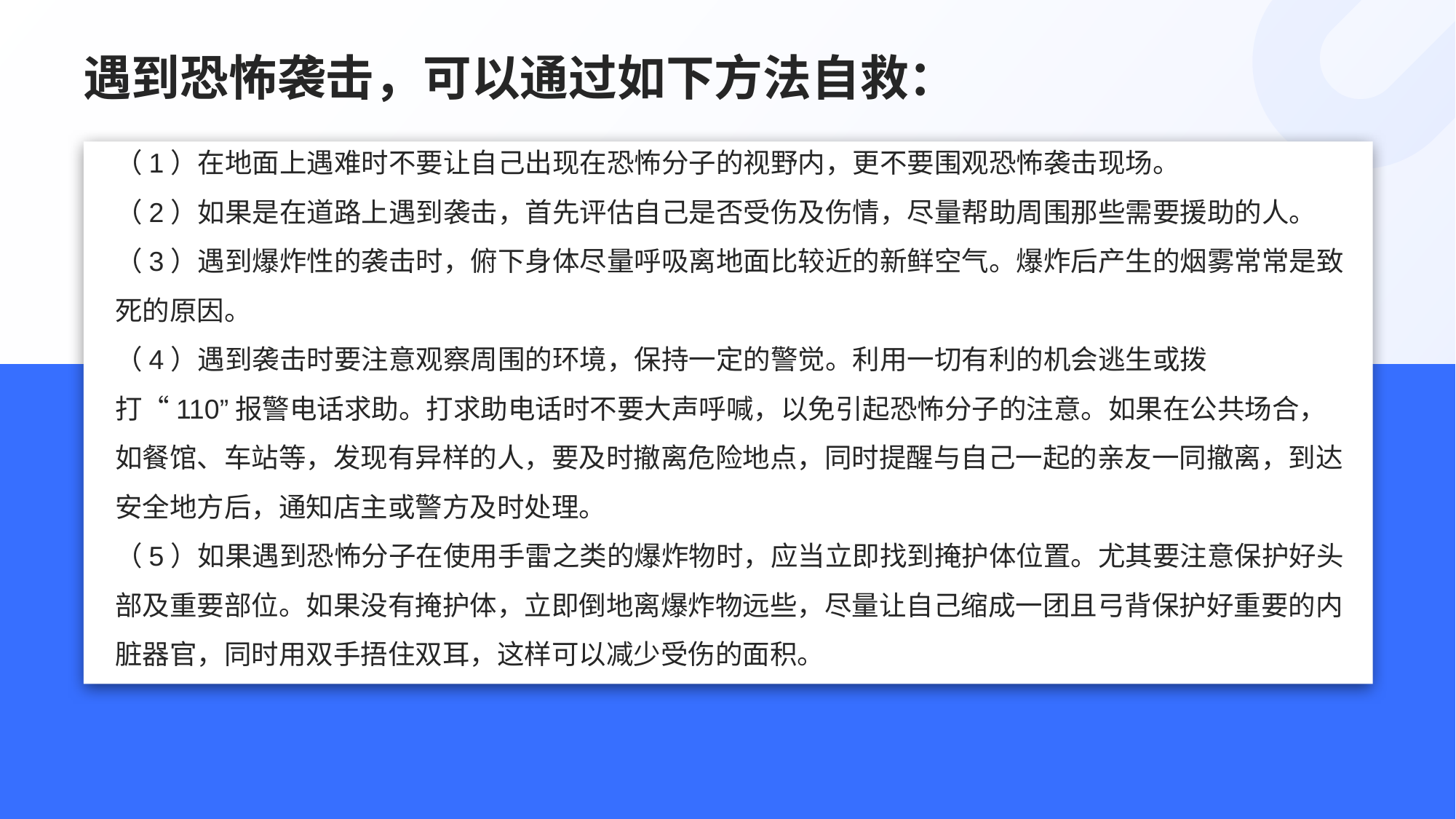

# 遇到恐怖袭击，可以通过如下方法自救：

（1）在地面上遇难时不要让自己出现在恐怖分子的视野内，更不要围观恐怖袭击现场。
（2）如果是在道路上遇到袭击，首先评估自己是否受伤及伤情，尽量帮助周围那些需要援助的人。
（3）遇到爆炸性的袭击时，俯下身体尽量呼吸离地面比较近的新鲜空气。爆炸后产生的烟雾常常是致死的原因。
（4）遇到袭击时要注意观察周围的环境，保持一定的警觉。利用一切有利的机会逃生或拨打“110”报警电话求助。打求助电话时不要大声呼喊，以免引起恐怖分子的注意。如果在公共场合，如餐馆、车站等，发现有异样的人，要及时撤离危险地点，同时提醒与自己一起的亲友一同撤离，到达安全地方后，通知店主或警方及时处理。
（5）如果遇到恐怖分子在使用手雷之类的爆炸物时，应当立即找到掩护体位置。尤其要注意保护好头部及重要部位。如果没有掩护体，立即倒地离爆炸物远些，尽量让自己缩成一团且弓背保护好重要的内脏器官，同时用双手捂住双耳，这样可以减少受伤的面积。